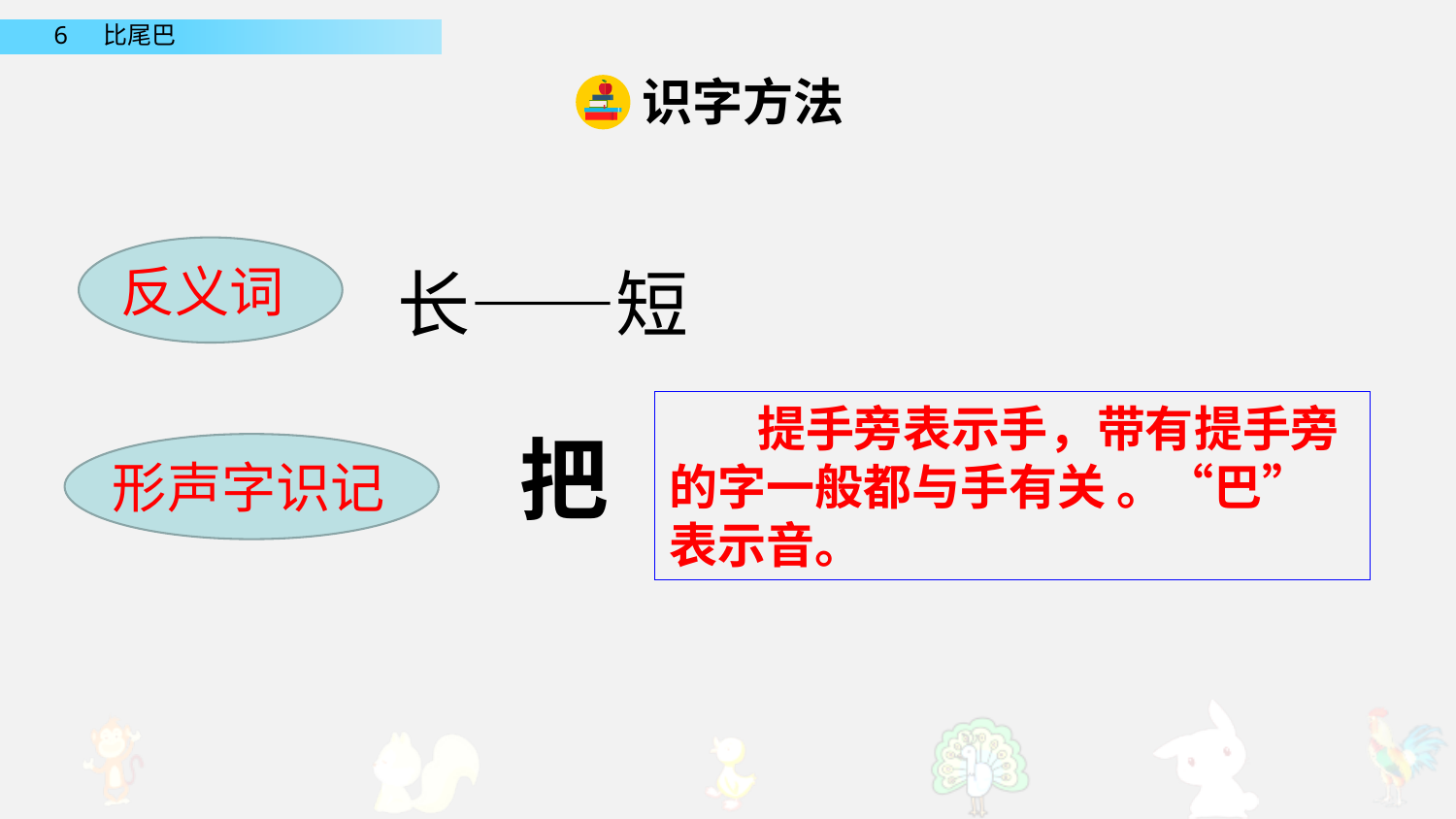

识字方法

反义词
长——短
       提手旁表示手，带有提手旁的字一般都与手有关 。“巴”表示音。
把

形声字识记